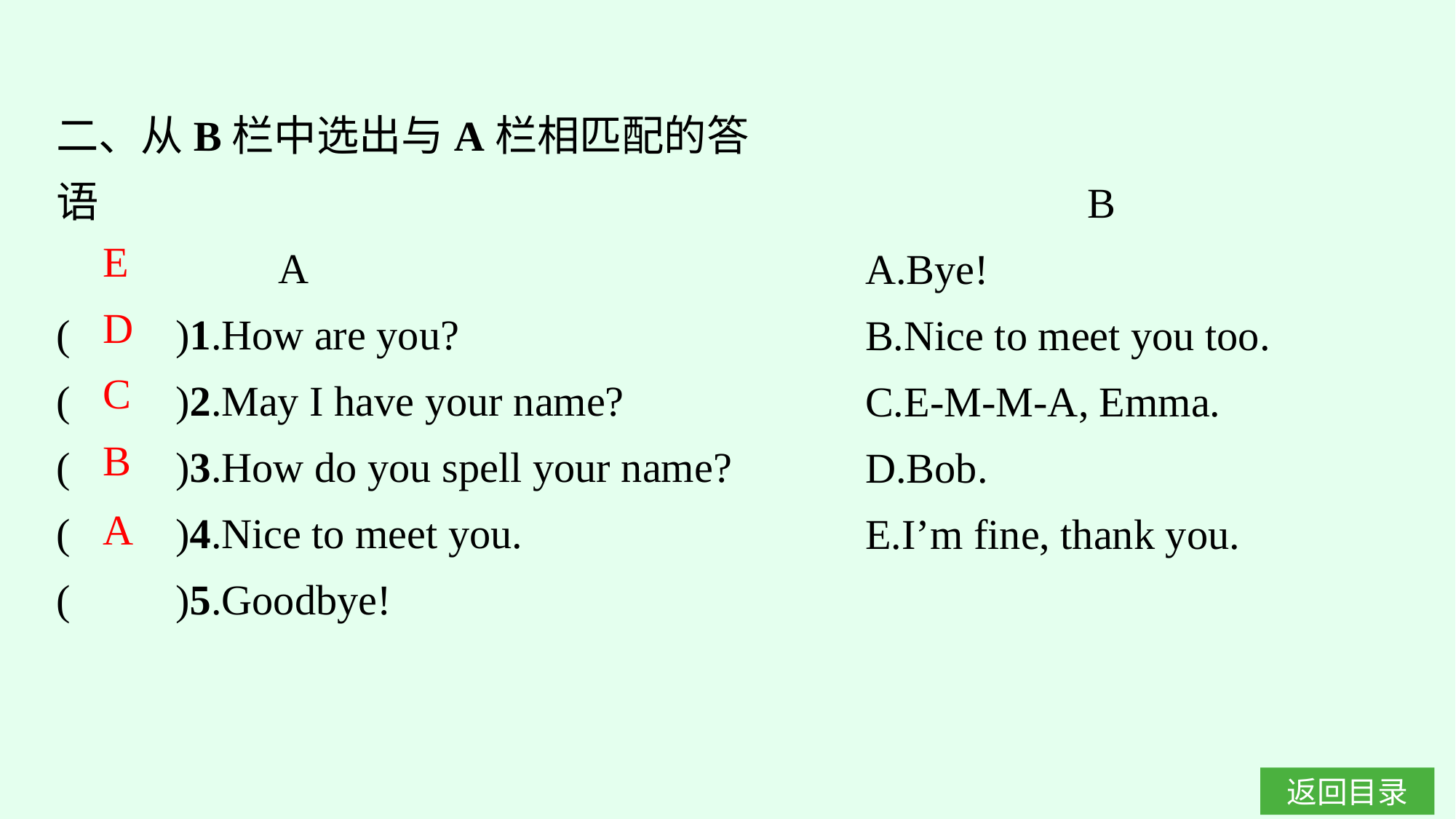

二、从B栏中选出与A栏相匹配的答语
　　　　　A
(　　)1.How are you?
(　　)2.May I have your name?
(　　)3.How do you spell your name?
(　　)4.Nice to meet you.
(　　)5.Goodbye!
　　　　　B
A.Bye!
B.Nice to meet you too.
C.E-M-M-A, Emma.
D.Bob.
E.I’m fine, thank you.
E
D
C
B
A